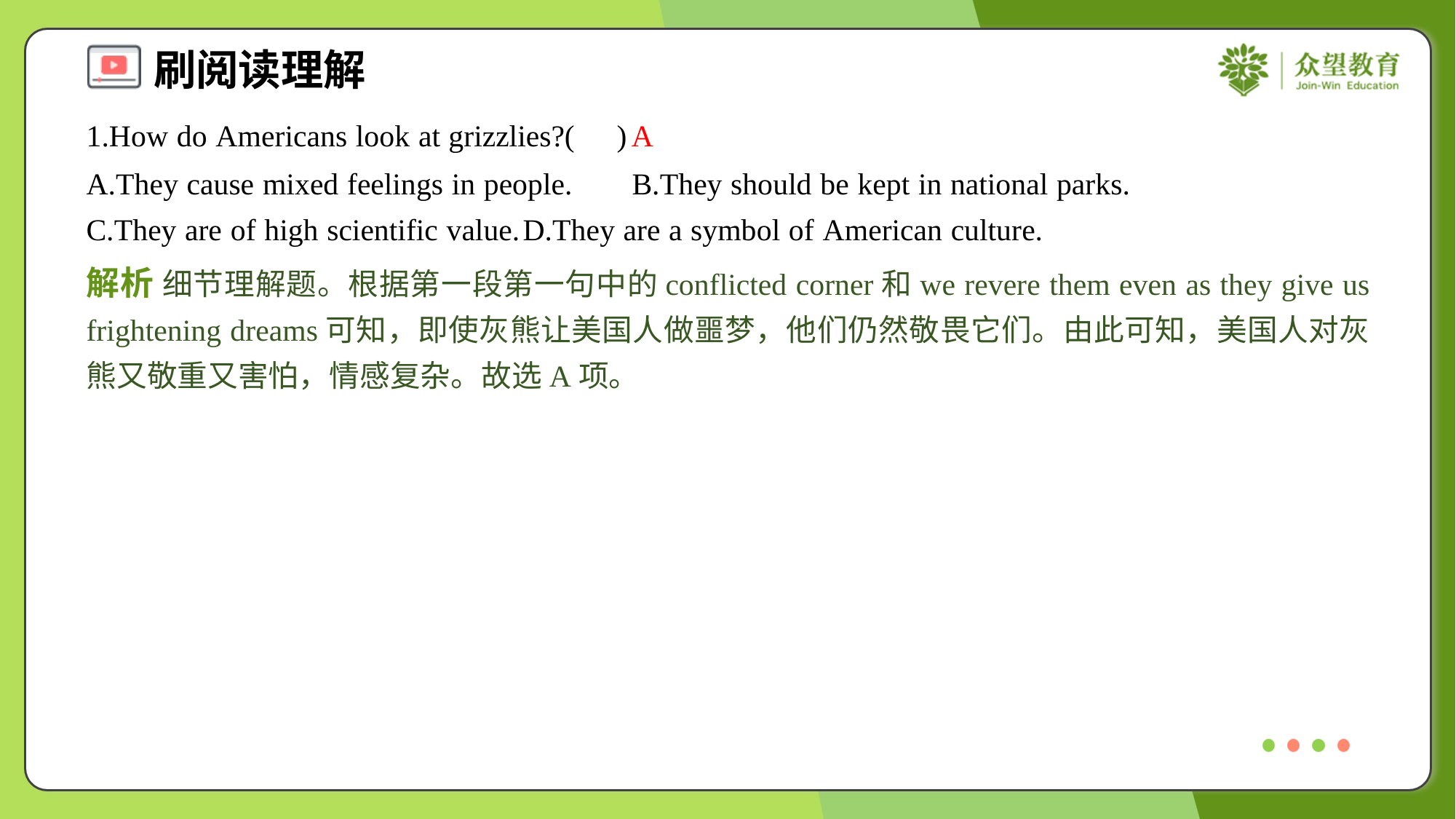

1.How do Americans look at grizzlies?(     )
A
A.They cause mixed feelings in people.	B.They should be kept in national parks.
C.They are of high scientific value.	D.They are a symbol of American culture.
解析 细节理解题。根据第一段第一句中的conflicted corner和we revere them even as they give us frightening dreams可知，即使灰熊让美国人做噩梦，他们仍然敬畏它们。由此可知，美国人对灰熊又敬重又害怕，情感复杂。故选A项。